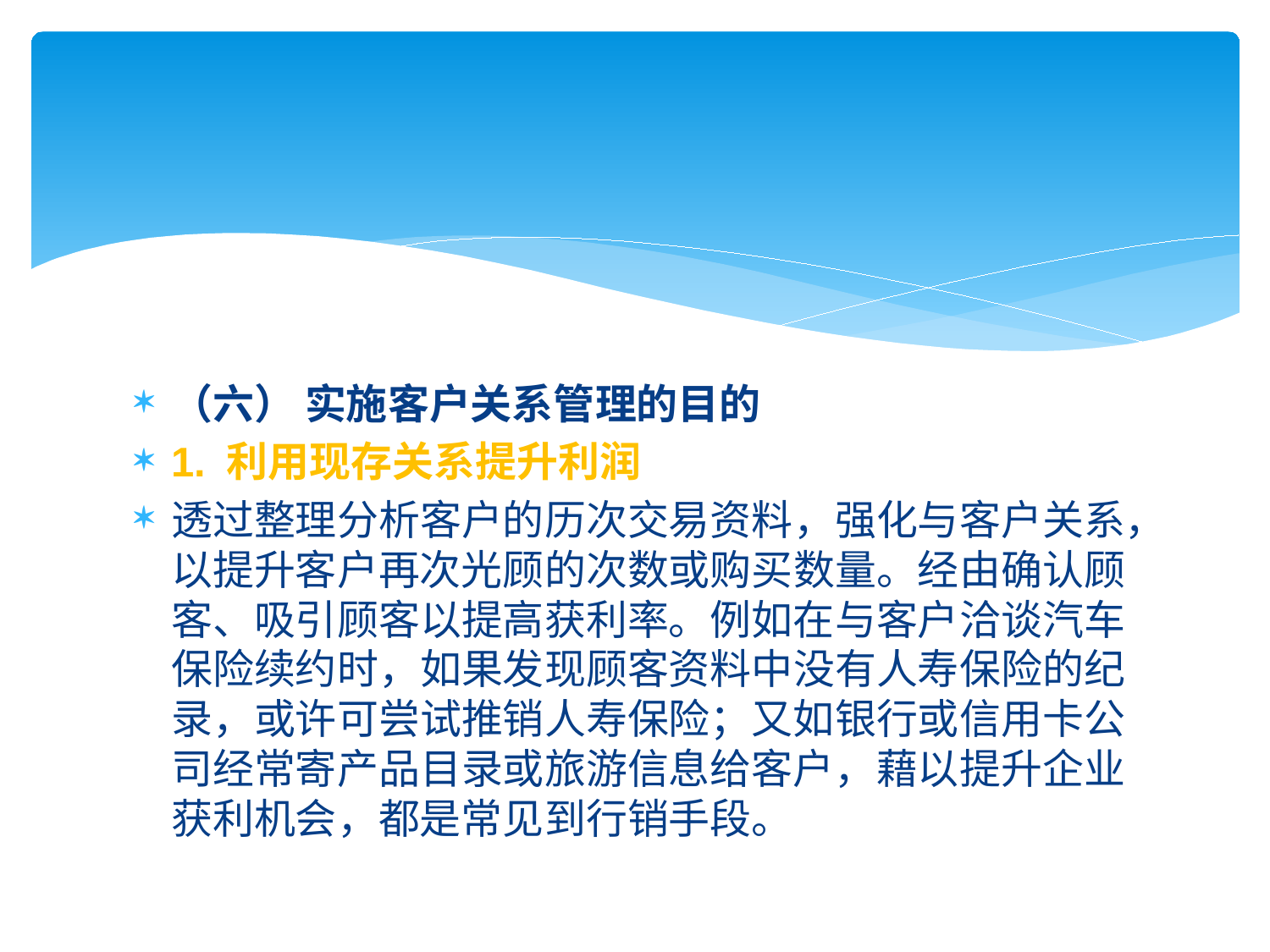

（六） 实施客户关系管理的目的
1. 利用现存关系提升利润
透过整理分析客户的历次交易资料，强化与客户关系，以提升客户再次光顾的次数或购买数量。经由确认顾客、吸引顾客以提高获利率。例如在与客户洽谈汽车保险续约时，如果发现顾客资料中没有人寿保险的纪录，或许可尝试推销人寿保险；又如银行或信用卡公司经常寄产品目录或旅游信息给客户，藉以提升企业获利机会，都是常见到行销手段。